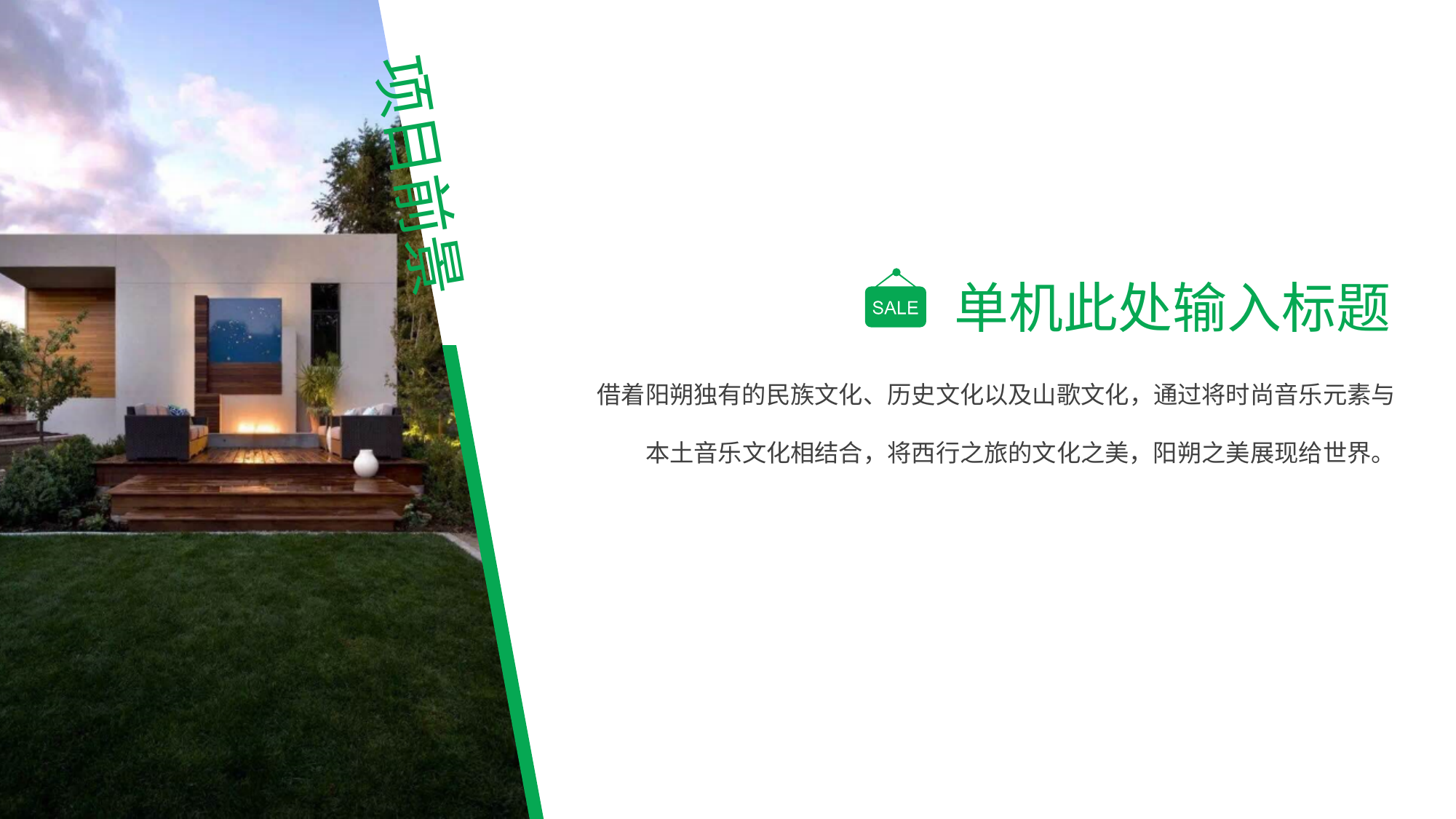

项目前景

单机此处输入标题

借着阳朔独有的民族文化、历史文化以及山歌文化，通过将时尚音乐元素与本土音乐文化相结合，将西行之旅的文化之美，阳朔之美展现给世界。